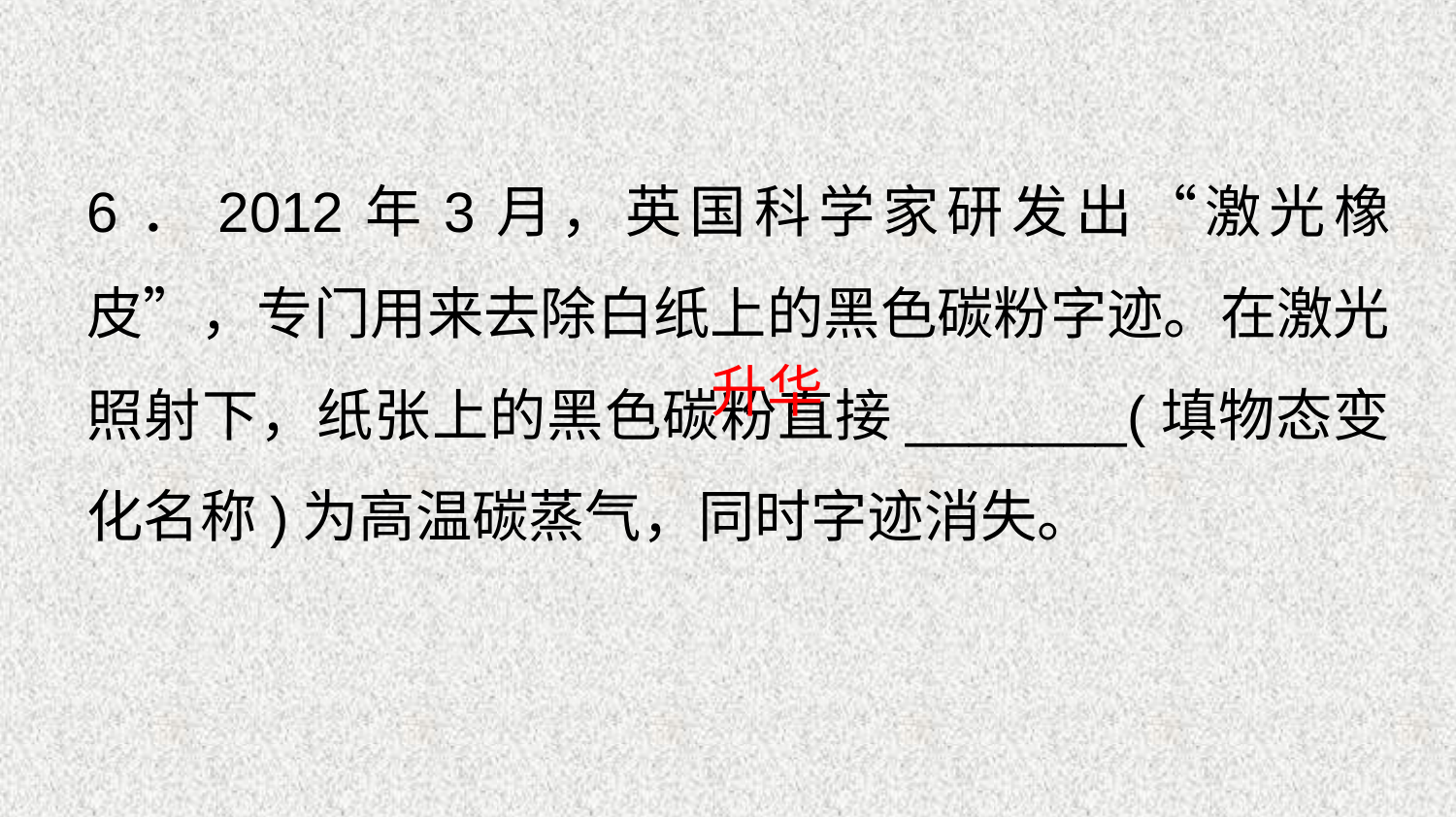

6．2012年3月，英国科学家研发出“激光橡皮”，专门用来去除白纸上的黑色碳粉字迹。在激光照射下，纸张上的黑色碳粉直接_______(填物态变化名称)为高温碳蒸气，同时字迹消失。
升华